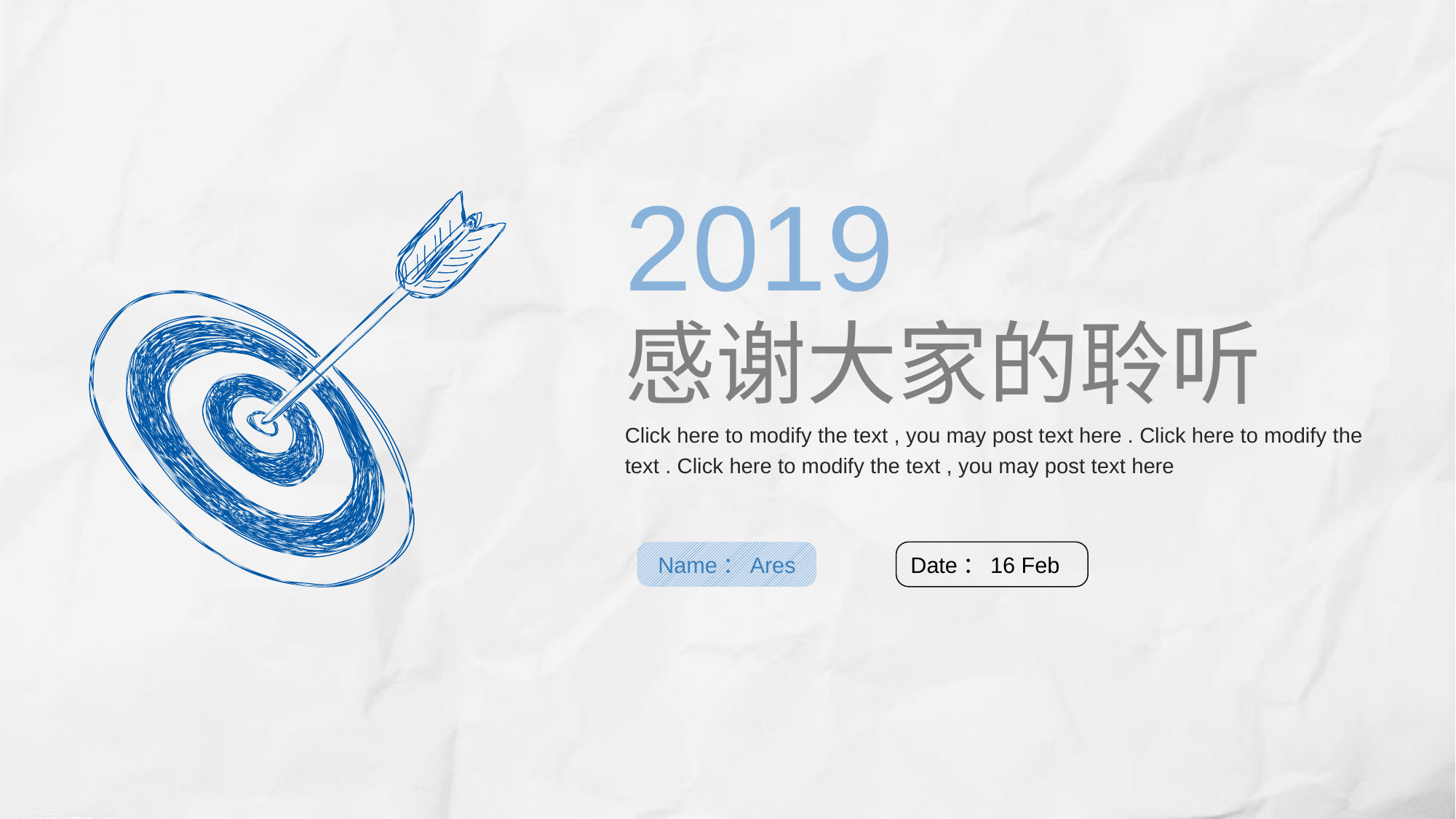

2019

感谢大家的聆听
Click here to modify the text , you may post text here . Click here to modify the text . Click here to modify the text , you may post text here
Name：Ares
Date：16 Feb